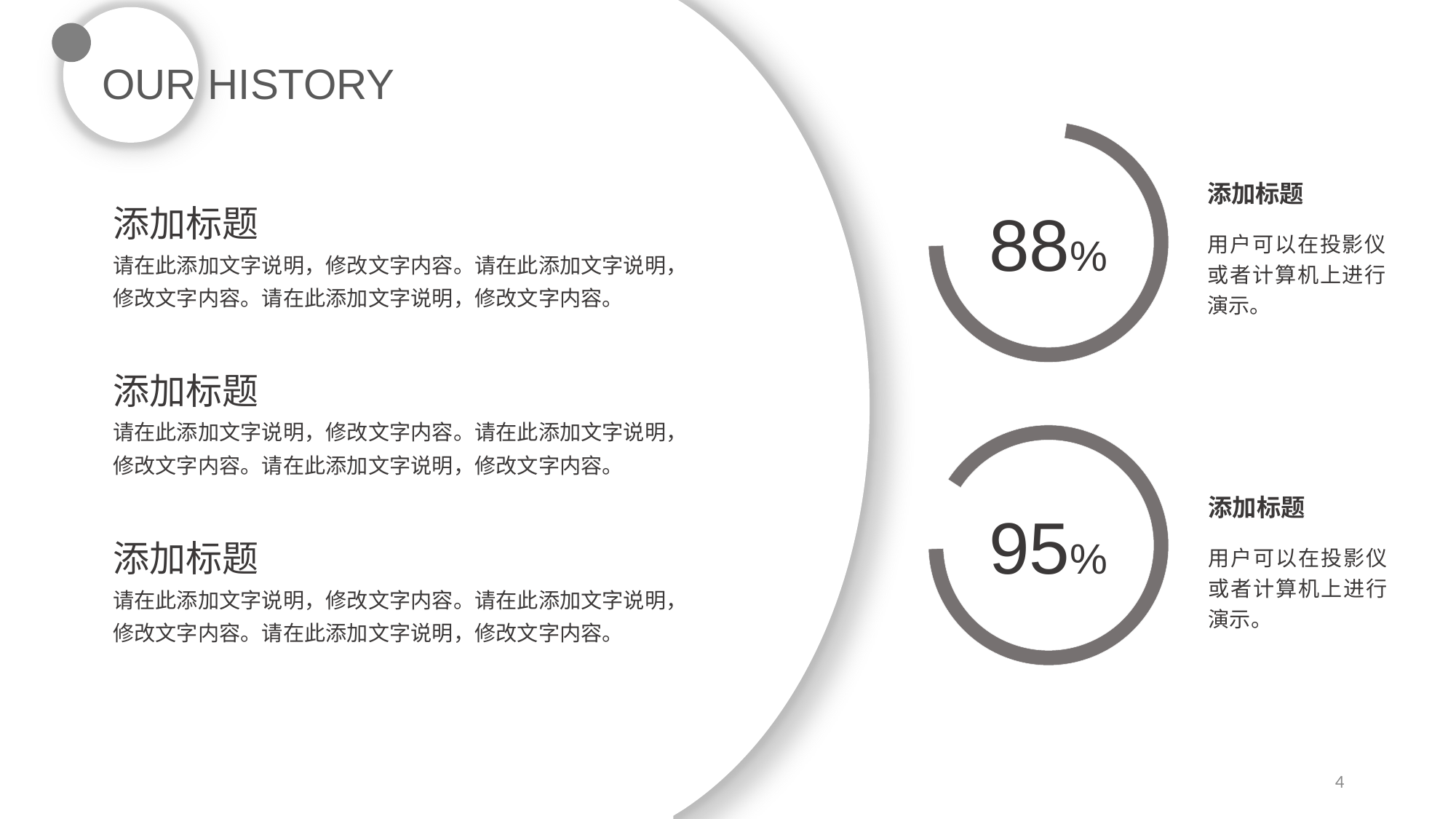

OUR HISTORY

添加标题
88%
添加标题
用户可以在投影仪或者计算机上进行演示。
请在此添加文字说明，修改文字内容。请在此添加文字说明，修改文字内容。请在此添加文字说明，修改文字内容。
添加标题
请在此添加文字说明，修改文字内容。请在此添加文字说明，修改文字内容。请在此添加文字说明，修改文字内容。

添加标题
95%
添加标题
用户可以在投影仪或者计算机上进行演示。
请在此添加文字说明，修改文字内容。请在此添加文字说明，修改文字内容。请在此添加文字说明，修改文字内容。
4